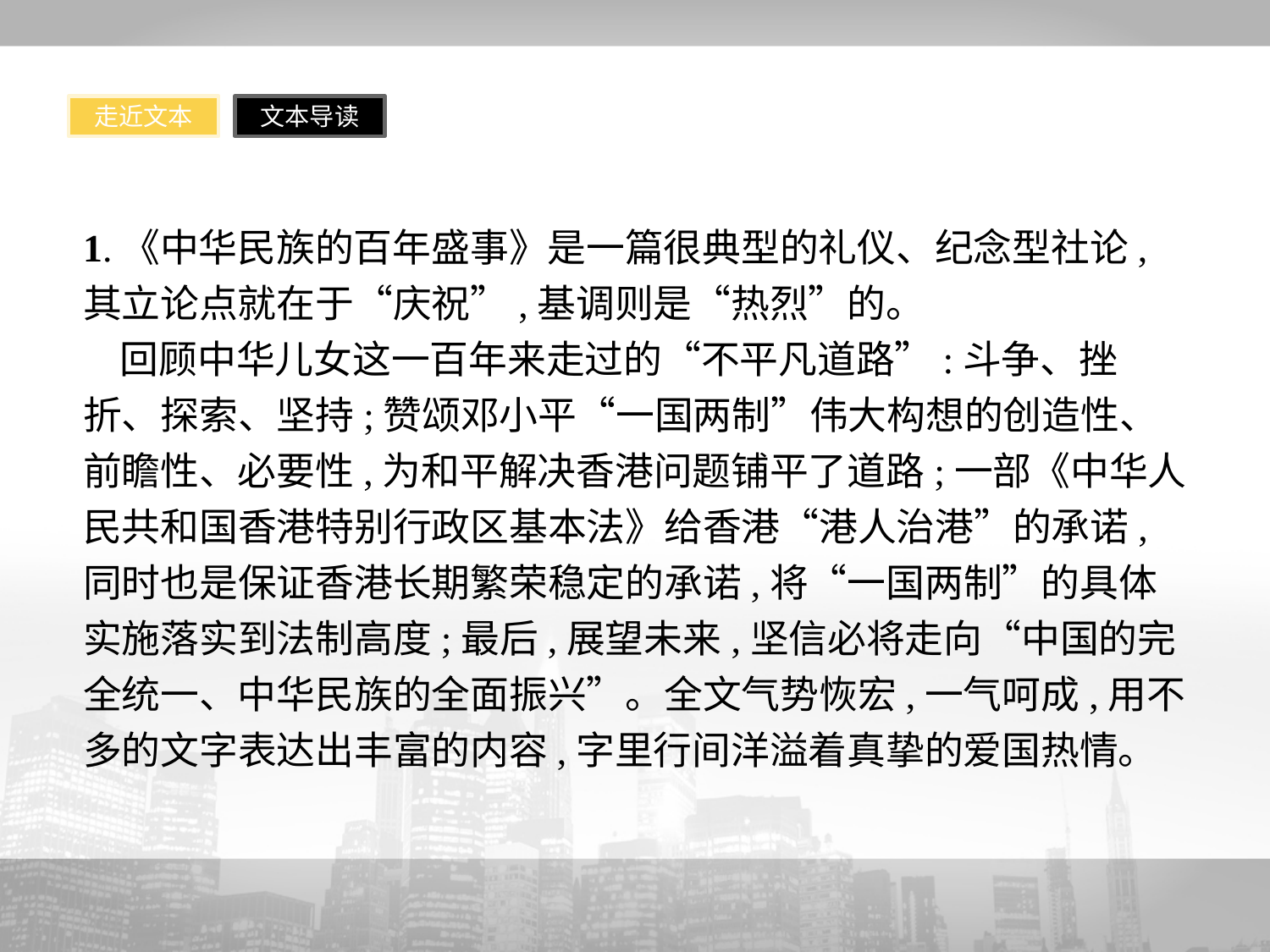

走近文本
文本导读
1.《中华民族的百年盛事》是一篇很典型的礼仪、纪念型社论,其立论点就在于“庆祝”,基调则是“热烈”的。
回顾中华儿女这一百年来走过的“不平凡道路”:斗争、挫折、探索、坚持;赞颂邓小平“一国两制”伟大构想的创造性、前瞻性、必要性,为和平解决香港问题铺平了道路;一部《中华人民共和国香港特别行政区基本法》给香港“港人治港”的承诺,同时也是保证香港长期繁荣稳定的承诺,将“一国两制”的具体实施落实到法制高度;最后,展望未来,坚信必将走向“中国的完全统一、中华民族的全面振兴”。全文气势恢宏,一气呵成,用不多的文字表达出丰富的内容,字里行间洋溢着真挚的爱国热情。